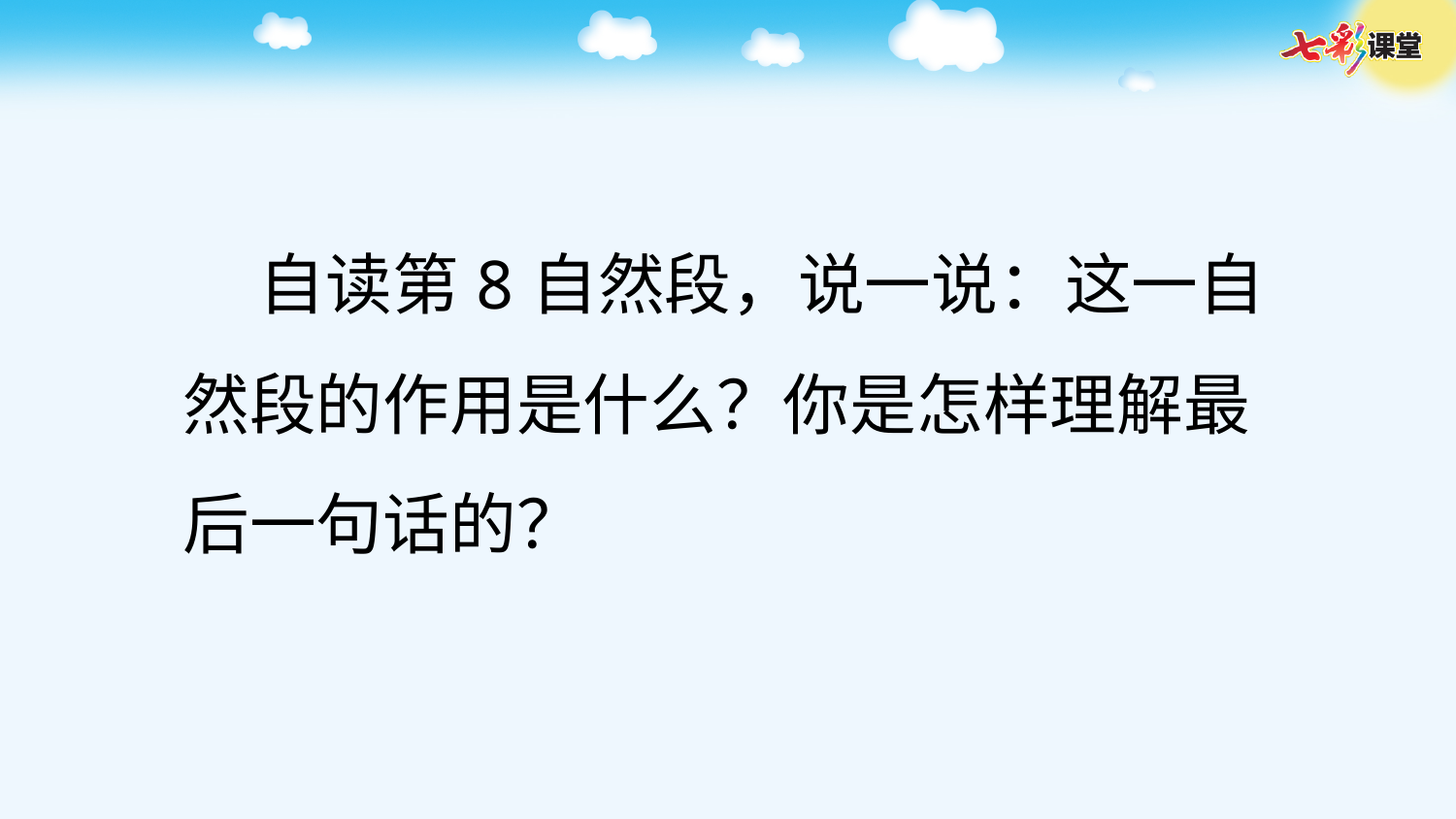

自读第8自然段，说一说：这一自然段的作用是什么？你是怎样理解最后一句话的？